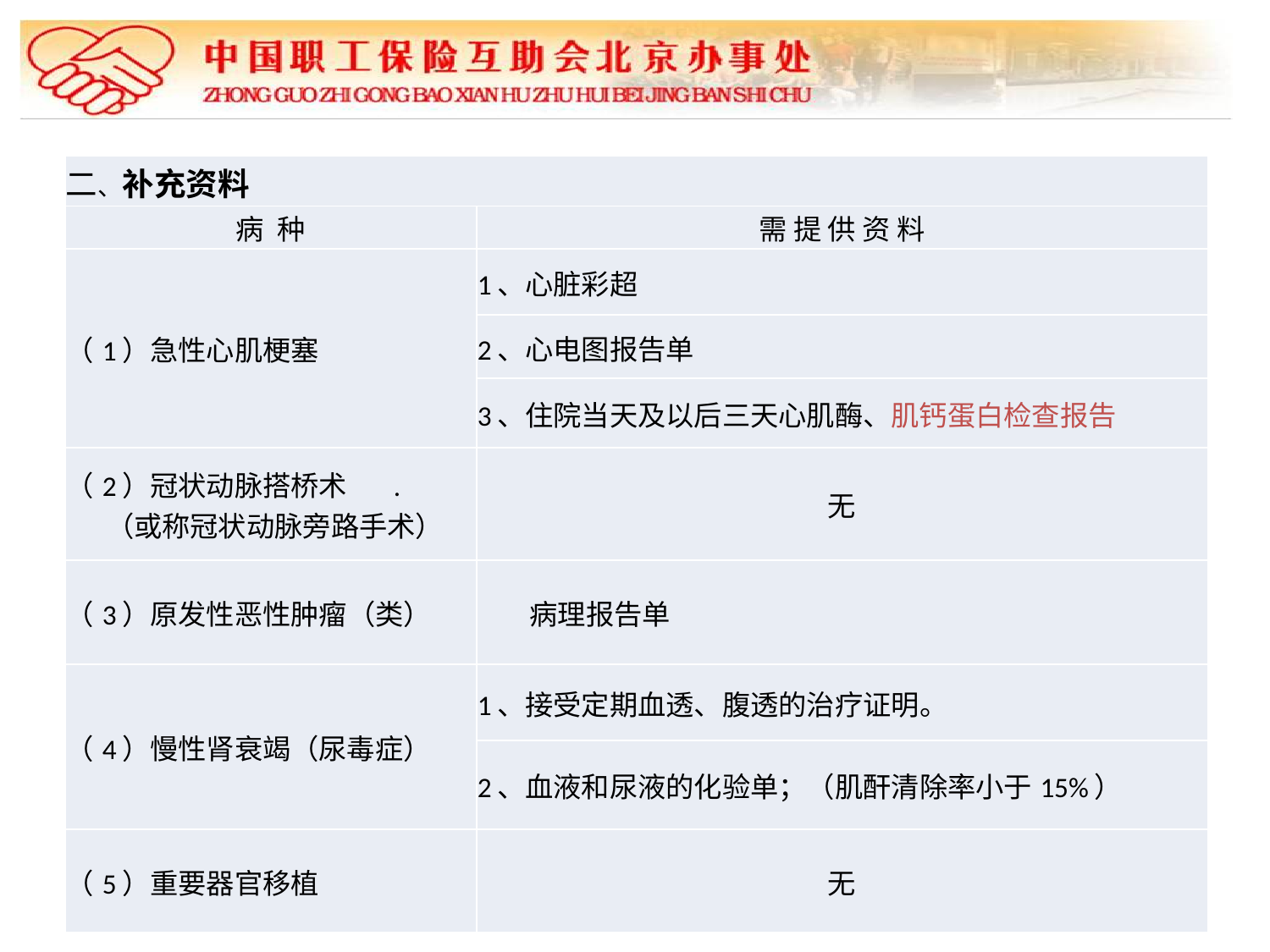

| 二、补充资料 |  |
| --- | --- |
| 病 种 | 需 提 供 资 料 |
| （1）急性心肌梗塞 | 1、心脏彩超 |
|  | 2、心电图报告单 |
|  | 3、住院当天及以后三天心肌酶、肌钙蛋白检查报告 |
| （2）冠状动脉搭桥术 . （或称冠状动脉旁路手术） | 无 |
| （3）原发性恶性肿瘤（类） | 病理报告单 |
| （4）慢性肾衰竭（尿毒症） | 1、接受定期血透、腹透的治疗证明。 |
|  | 2、血液和尿液的化验单；（肌酐清除率小于15%） |
| （5）重要器官移植 | 无 |